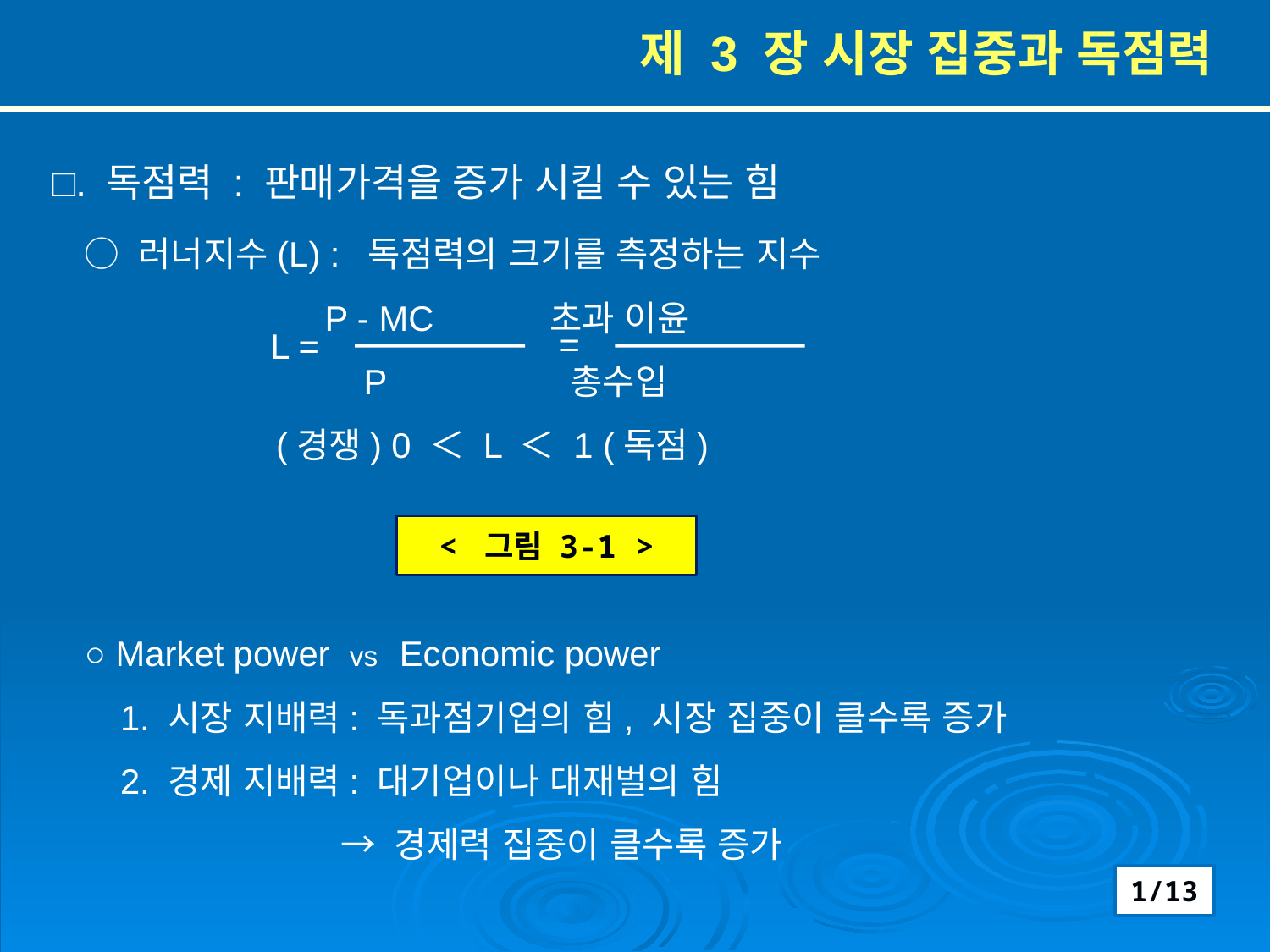

제 3 장 시장 집중과 독점력

□. 독점력 : 판매가격을 증가 시킬 수 있는 힘
   ○ 러너지수(L) :  독점력의 크기를 측정하는 지수
                            P - MC           초과 이윤
                                P                  총수입
                       (경쟁) 0 ＜ L ＜ 1 (독점)

   ○ Market power  vs  Economic power
       1. 시장 지배력: 독과점기업의 힘, 시장 집중이 클수록 증가
       2. 경제 지배력: 대기업이나 대재벌의 힘
                             → 경제력 집중이 클수록 증가
=
L =

< 그림 3-1 >
1/13